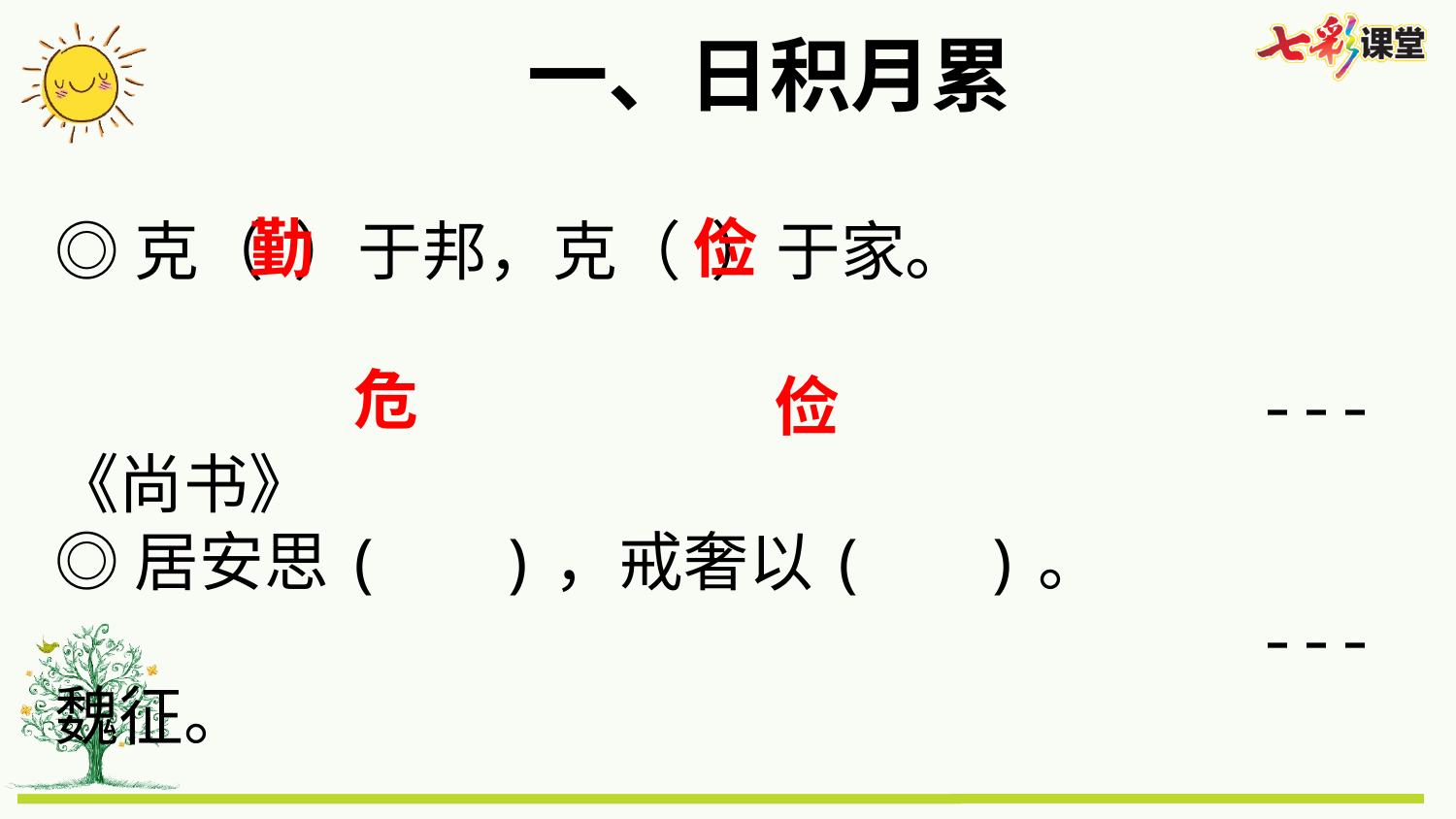

一、日积月累
勤
俭
◎克（  ）于邦，克（  ）于家。
                               ---《尚书》
◎居安思(   )，戒奢以(   )。
                               ---魏征。

危
俭